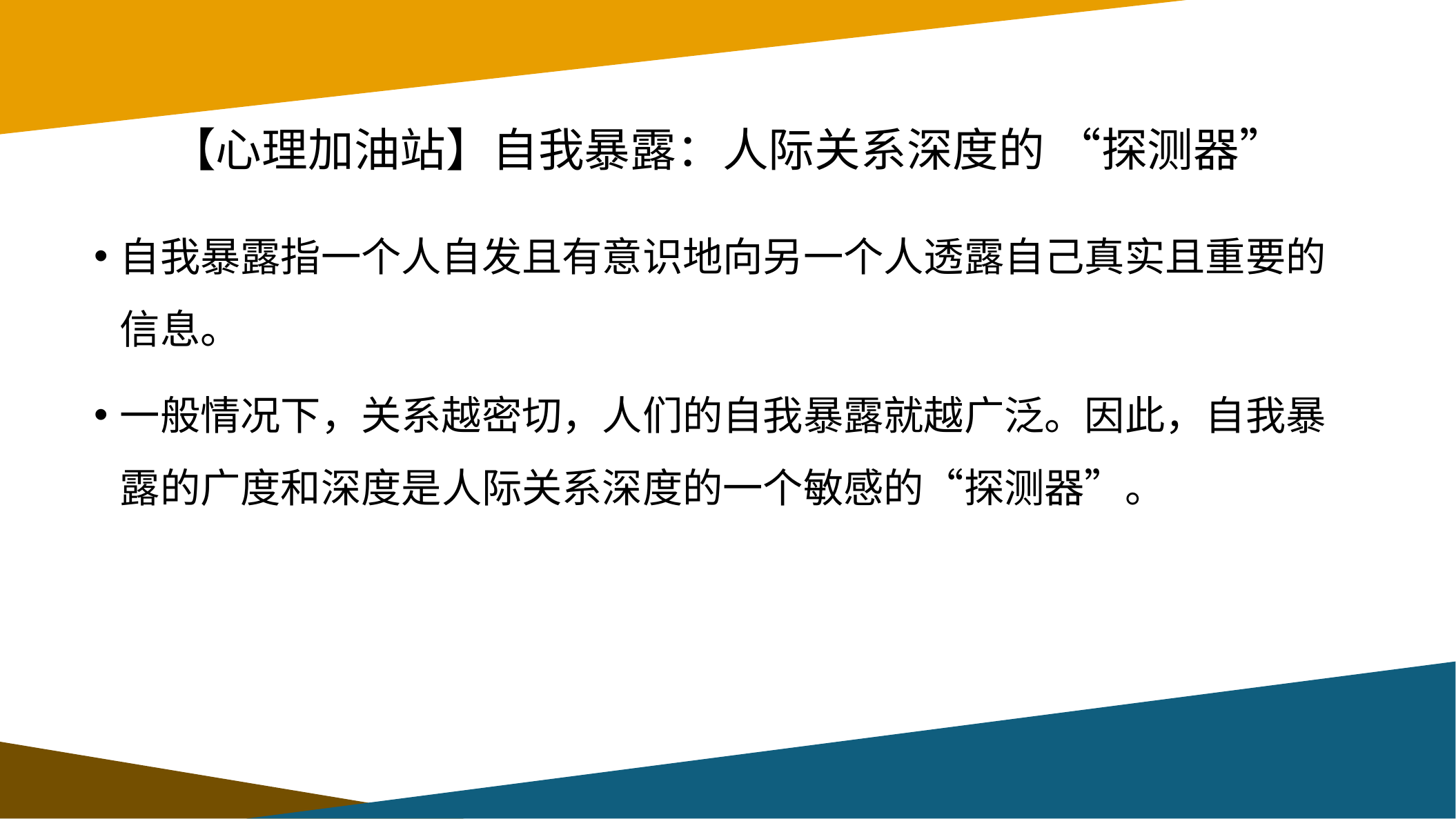

# 【心理加油站】自我暴露：人际关系深度的 “探测器”
自我暴露指一个人自发且有意识地向另一个人透露自己真实且重要的信息。
一般情况下，关系越密切，人们的自我暴露就越广泛。因此，自我暴露的广度和深度是人际关系深度的一个敏感的“探测器”。